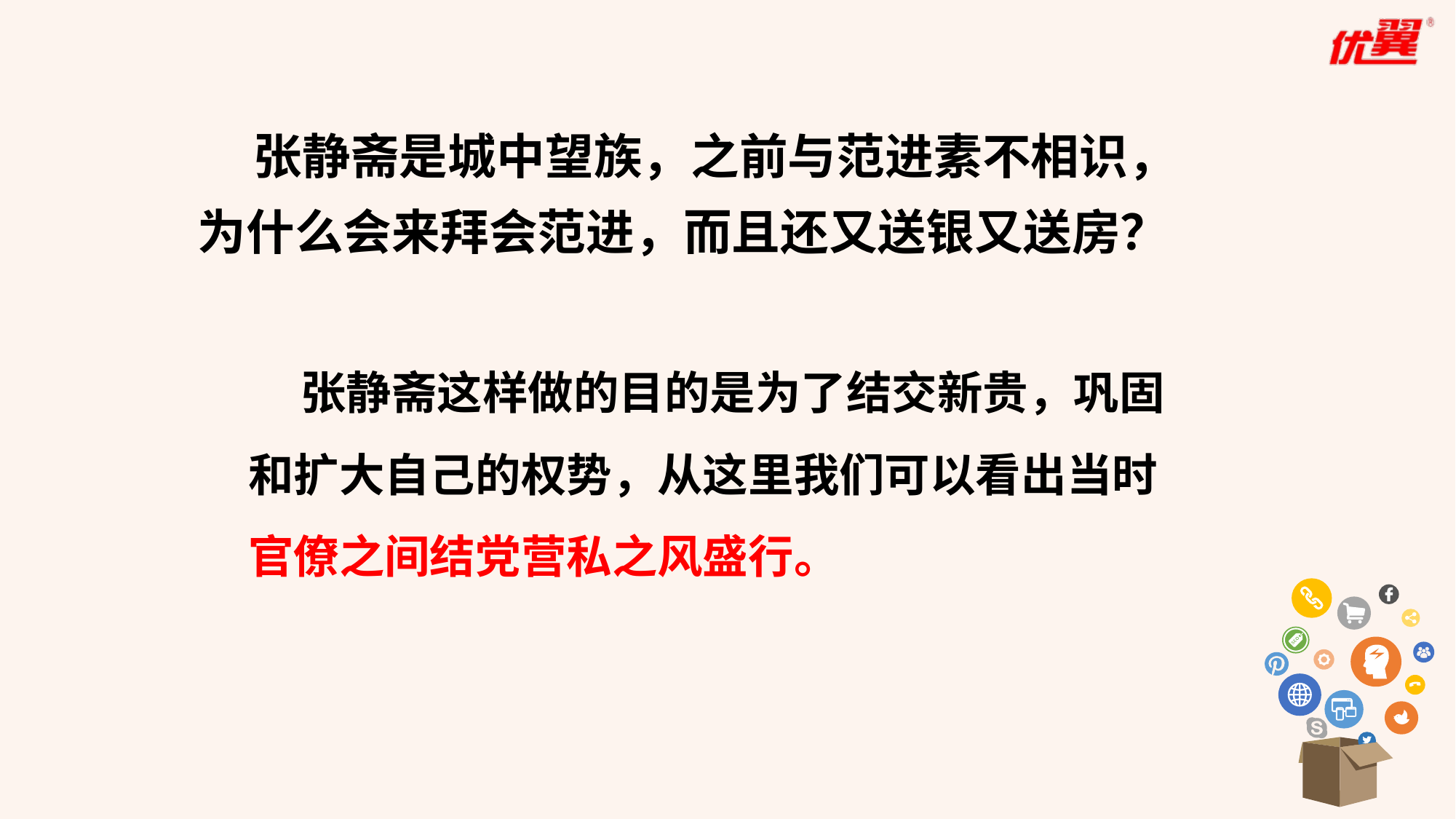

张静斋是城中望族，之前与范进素不相识，为什么会来拜会范进，而且还又送银又送房？
    张静斋这样做的目的是为了结交新贵，巩固和扩大自己的权势，从这里我们可以看出当时官僚之间结党营私之风盛行。